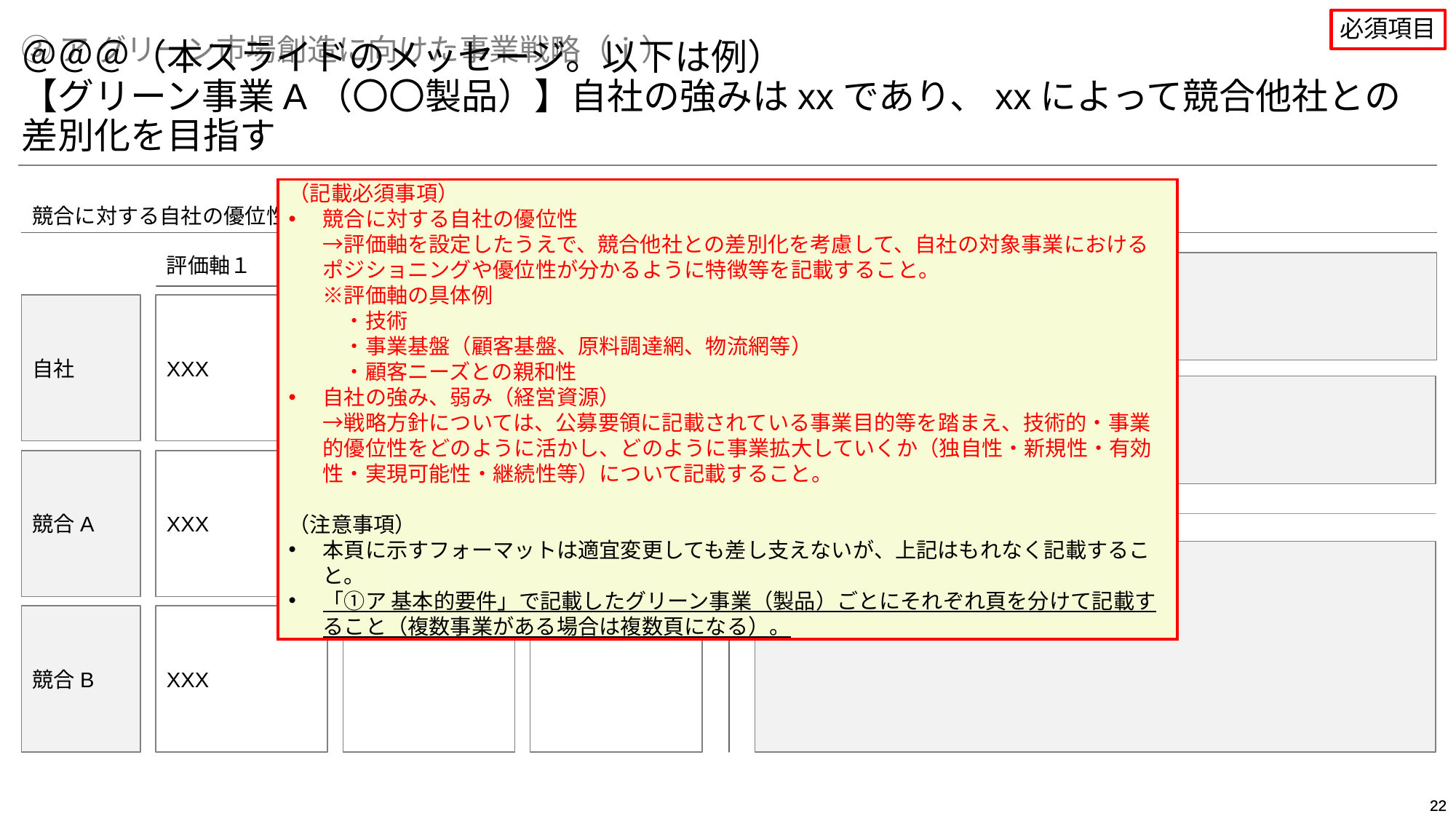

必須項目
③ア グリーン市場創造に向けた事業戦略（ⅰ）
＠＠＠（本スライドのメッセージ。以下は例）
【グリーン事業A（〇〇製品）】自社の強みはxxであり、xxによって競合他社との差別化を目指す
（記載必須事項）
競合に対する自社の優位性
→評価軸を設定したうえで、競合他社との差別化を考慮して、自社の対象事業におけるポジショニングや優位性が分かるように特徴等を記載すること。
※評価軸の具体例
　・技術
　・事業基盤（顧客基盤、原料調達網、物流網等）
　・顧客ニーズとの親和性
自社の強み、弱み（経営資源）
→戦略方針については、公募要領に記載されている事業目的等を踏まえ、技術的・事業的優位性をどのように活かし、どのように事業拡大していくか（独自性・新規性・有効性・実現可能性・継続性等）について記載すること。
（注意事項）
本頁に示すフォーマットは適宜変更しても差し支えないが、上記はもれなく記載すること。
「①ア 基本的要件」で記載したグリーン事業（製品）ごとにそれぞれ頁を分けて記載すること（複数事業がある場合は複数頁になる）。
競合に対する自社の優位性　グリーン事業A（〇〇製品）
自社の強み、弱み（経営資源）
評価軸２
評価軸３
評価軸１
自社の強み
XXXXX
XXXX
自社
XXX

自社の弱み及び対応
XXXXX
XXXX
競合A
XXX

戦略方針
XXXXX
XXXX
競合B
XXX